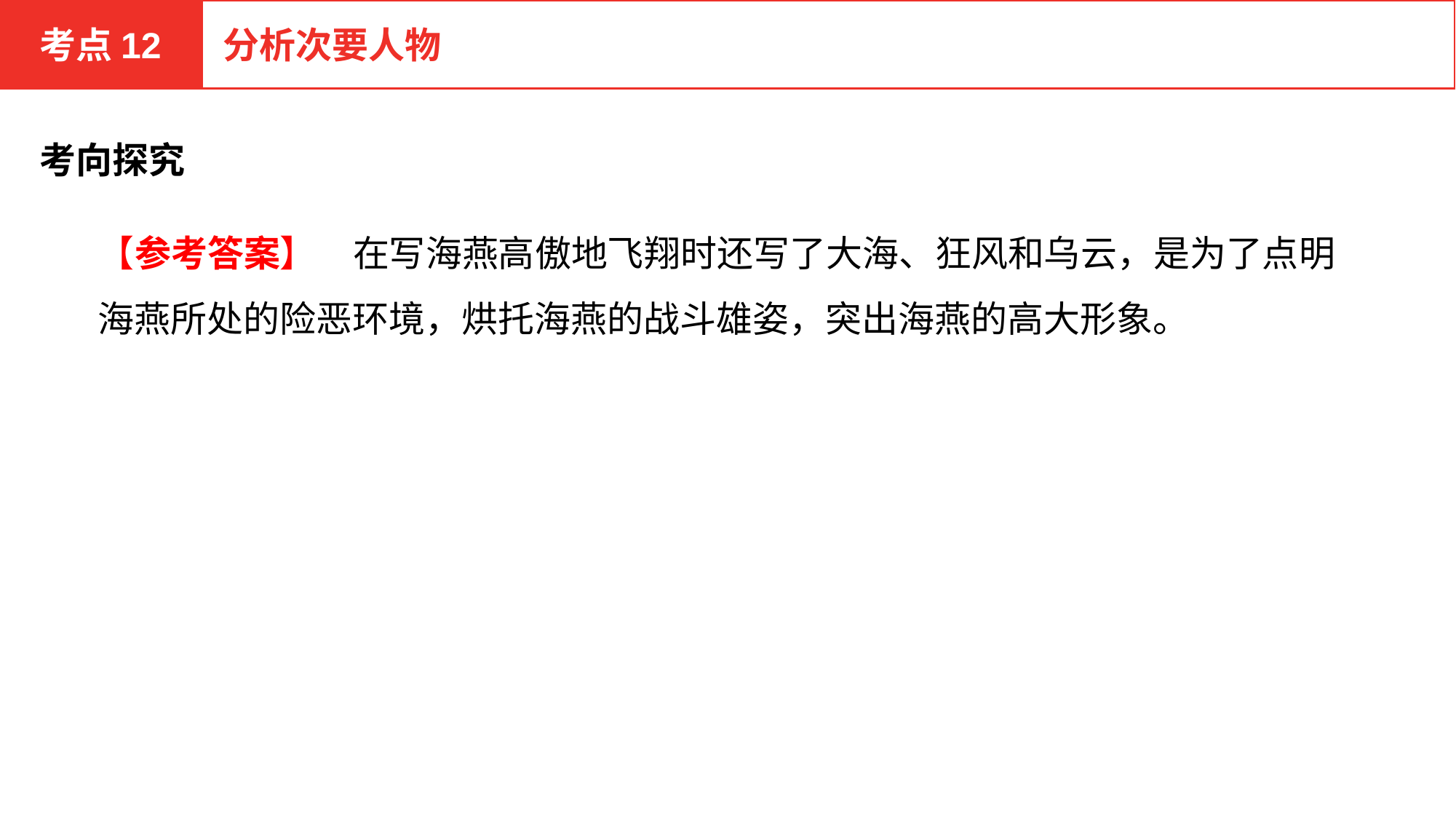

考点12
分析次要人物
考向探究

【参考答案】　在写海燕高傲地飞翔时还写了大海、狂风和乌云，是为了点明海燕所处的险恶环境，烘托海燕的战斗雄姿，突出海燕的高大形象。